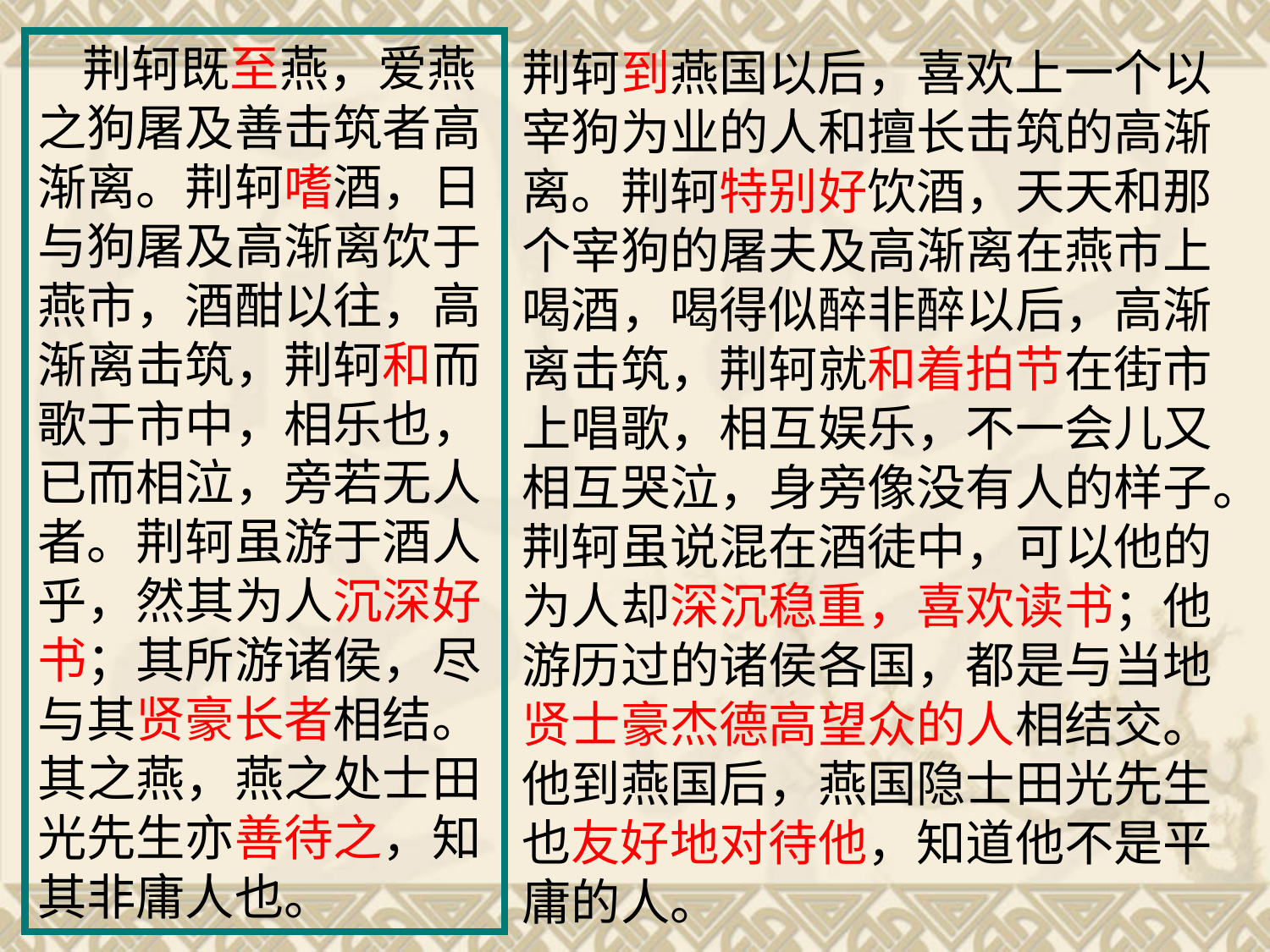

荆轲既至燕，爱燕之狗屠及善击筑者高渐离。荆轲嗜酒，日与狗屠及高渐离饮于燕市，酒酣以往，高渐离击筑，荆轲和而歌于市中，相乐也，已而相泣，旁若无人者。荆轲虽游于酒人乎，然其为人沉深好书；其所游诸侯，尽与其贤豪长者相结。其之燕，燕之处士田光先生亦善待之，知其非庸人也。
荆轲到燕国以后，喜欢上一个以宰狗为业的人和擅长击筑的高渐离。荆轲特别好饮酒，天天和那个宰狗的屠夫及高渐离在燕市上喝酒，喝得似醉非醉以后，高渐离击筑，荆轲就和着拍节在街市上唱歌，相互娱乐，不一会儿又相互哭泣，身旁像没有人的样子。荆轲虽说混在酒徒中，可以他的为人却深沉稳重，喜欢读书；他游历过的诸侯各国，都是与当地贤士豪杰德高望众的人相结交。他到燕国后，燕国隐士田光先生也友好地对待他，知道他不是平庸的人。